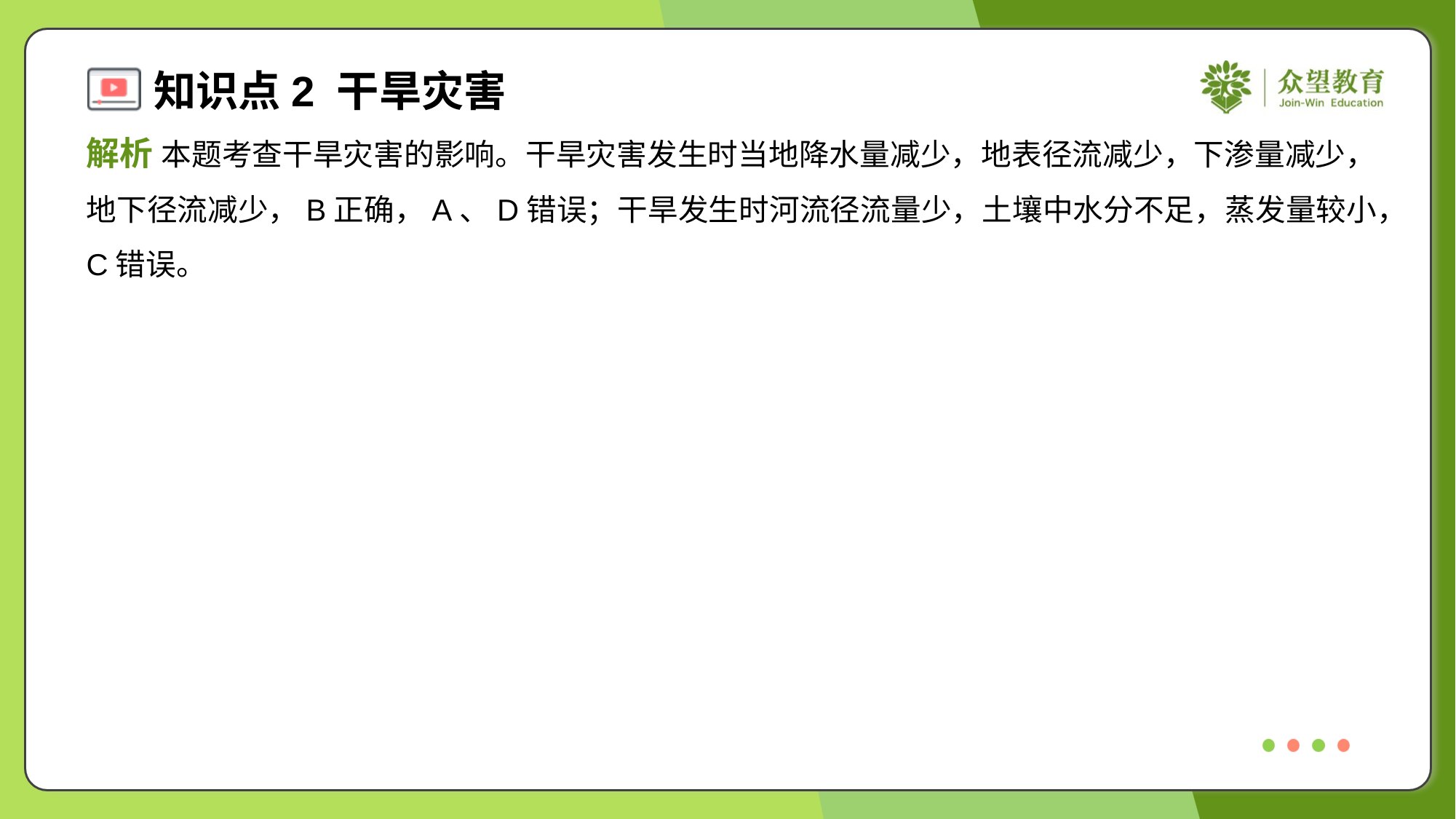

解析 本题考查干旱灾害的影响。干旱灾害发生时当地降水量减少，地表径流减少，下渗量减少，
地下径流减少，B正确，A、D错误；干旱发生时河流径流量少，土壤中水分不足，蒸发量较小，
C错误。